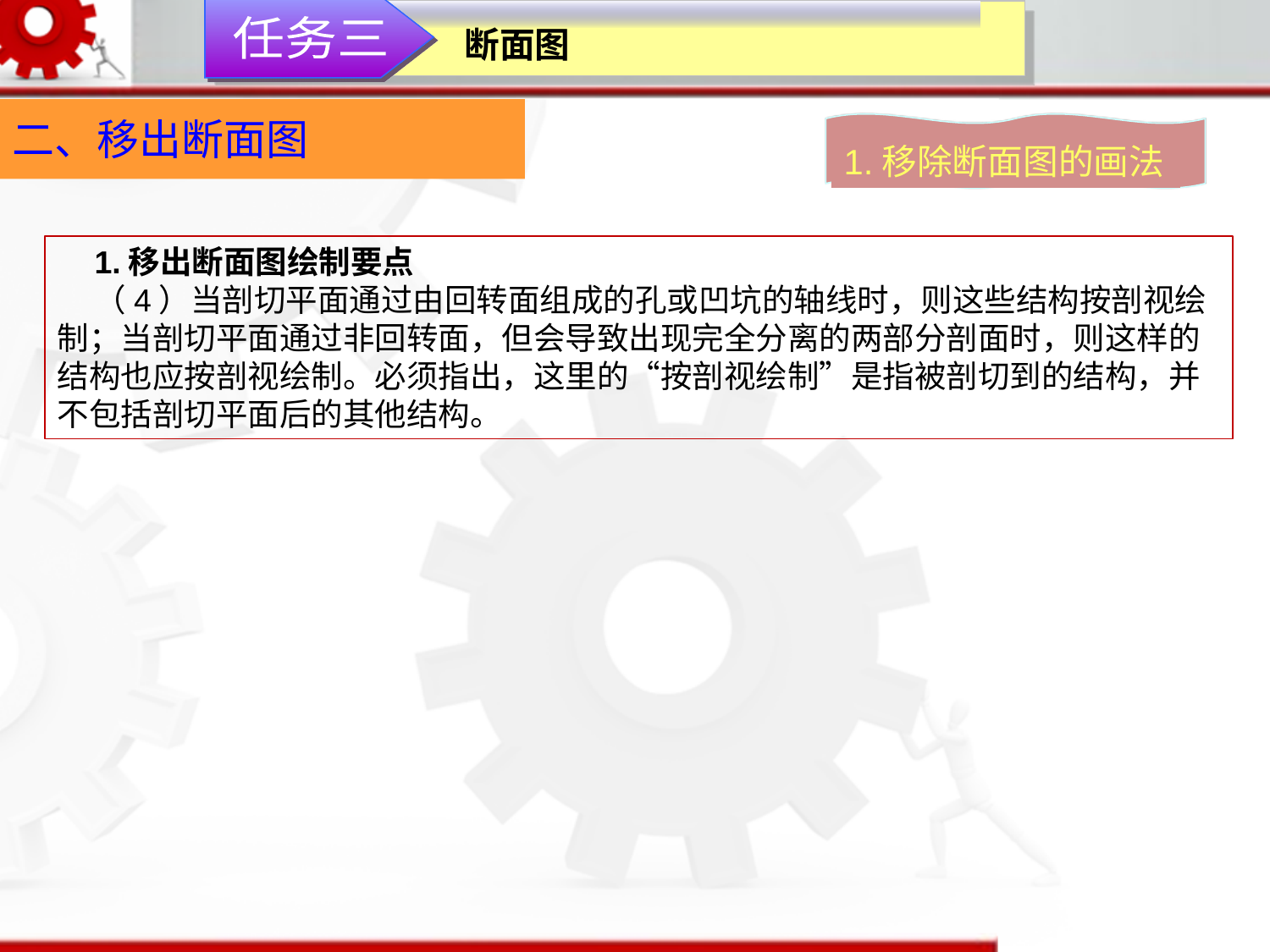

任务三
断面图
二、移出断面图

1.移除断面图的画法
1.移出断面图绘制要点
（4）当剖切平面通过由回转面组成的孔或凹坑的轴线时，则这些结构按剖视绘制；当剖切平面通过非回转面，但会导致出现完全分离的两部分剖面时，则这样的结构也应按剖视绘制。必须指出，这里的“按剖视绘制”是指被剖切到的结构，并不包括剖切平面后的其他结构。